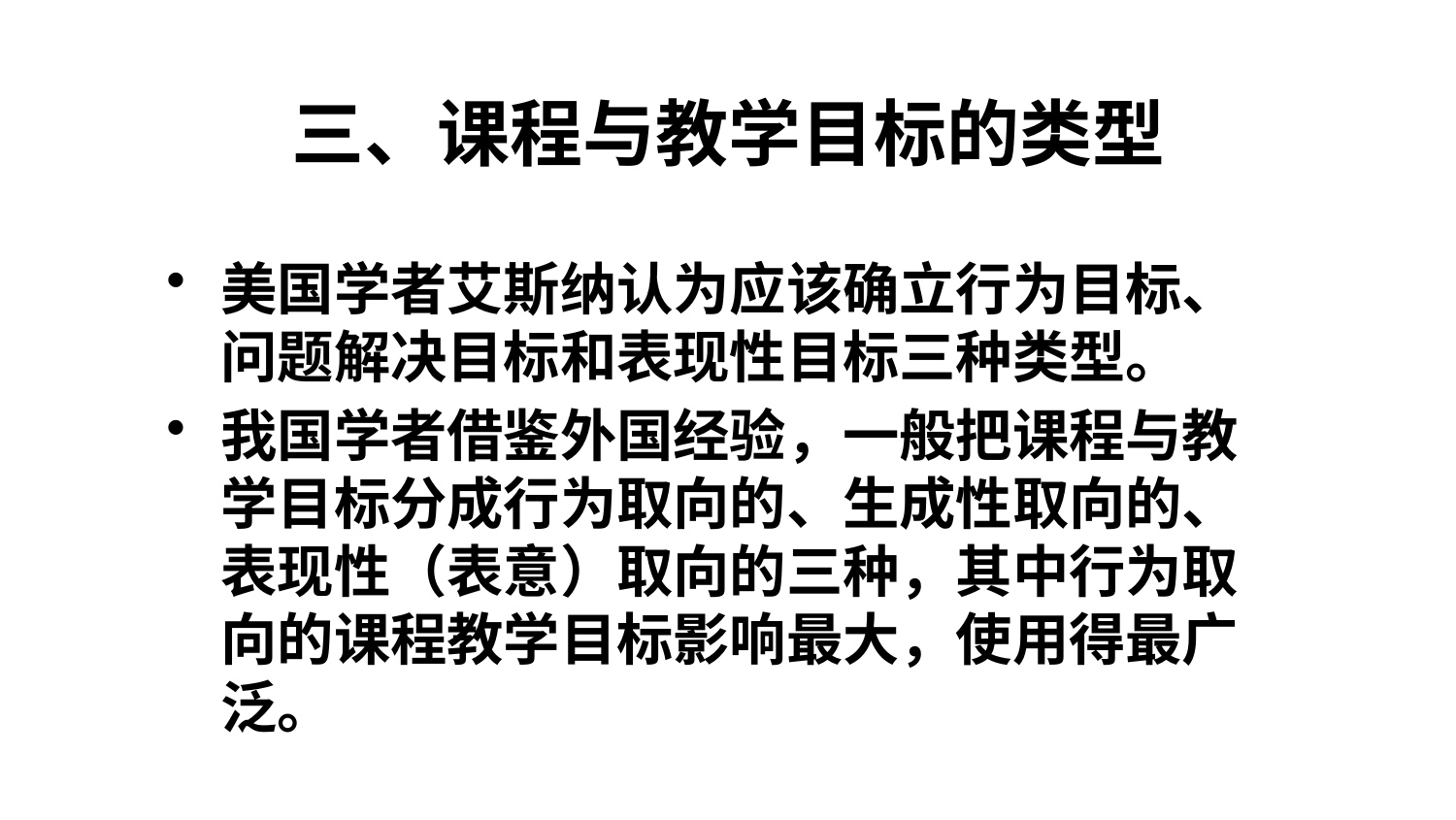

# 三、课程与教学目标的类型
美国学者艾斯纳认为应该确立行为目标、问题解决目标和表现性目标三种类型。
我国学者借鉴外国经验，一般把课程与教学目标分成行为取向的、生成性取向的、表现性（表意）取向的三种，其中行为取向的课程教学目标影响最大，使用得最广泛。